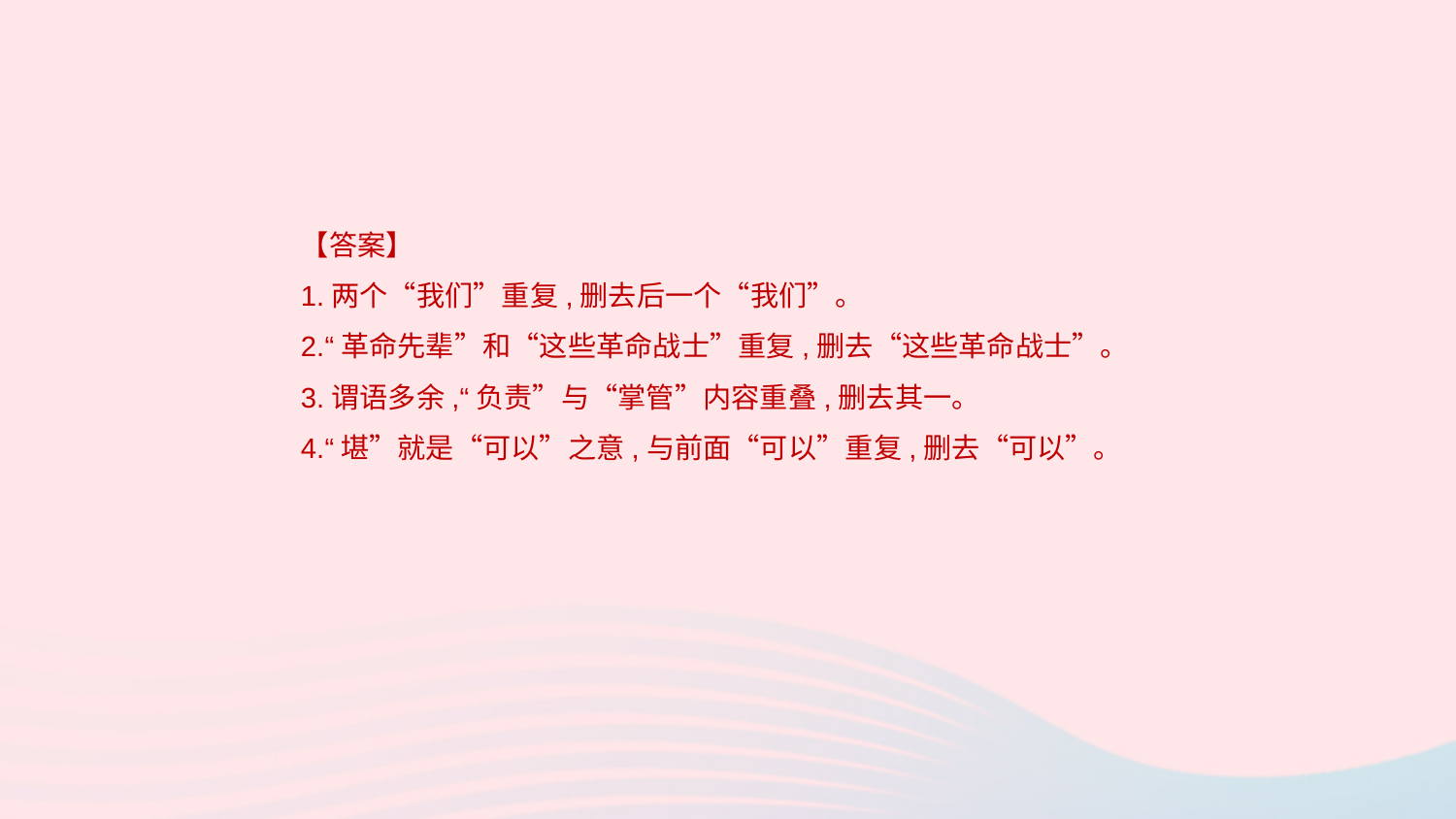

【答案】
1.两个“我们”重复,删去后一个“我们”。
2.“革命先辈”和“这些革命战士”重复,删去“这些革命战士”。
3.谓语多余,“负责”与“掌管”内容重叠,删去其一。
4.“堪”就是“可以”之意,与前面“可以”重复,删去“可以”。